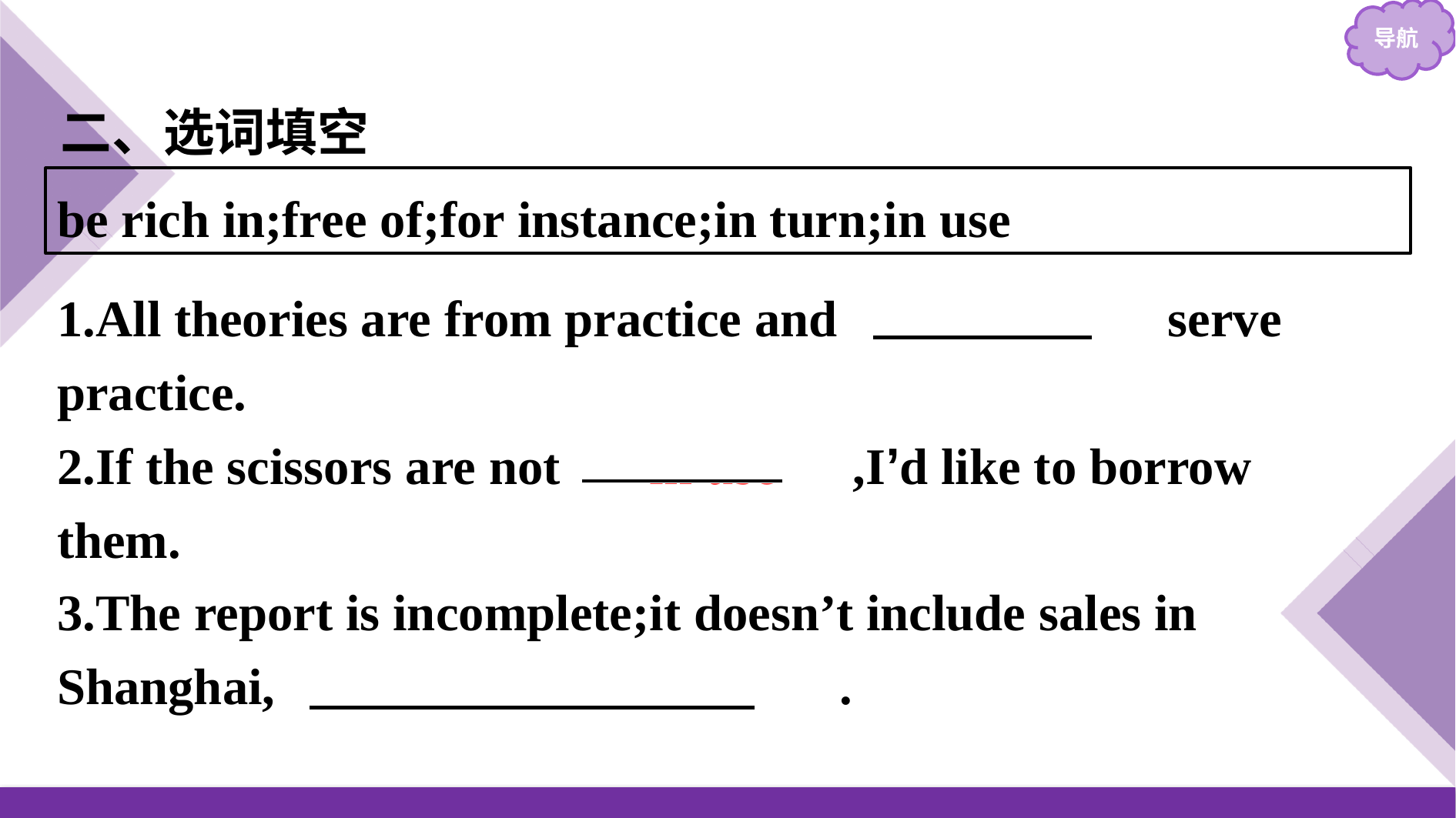

二、选词填空
be rich in;free of;for instance;in turn;in use
1.All theories are from practice and 　in turn　 serve practice.
2.If the scissors are not 　in use　,I’d like to borrow them.

3.The report is incomplete;it doesn’t include sales in Shanghai,　　for instance　　　.